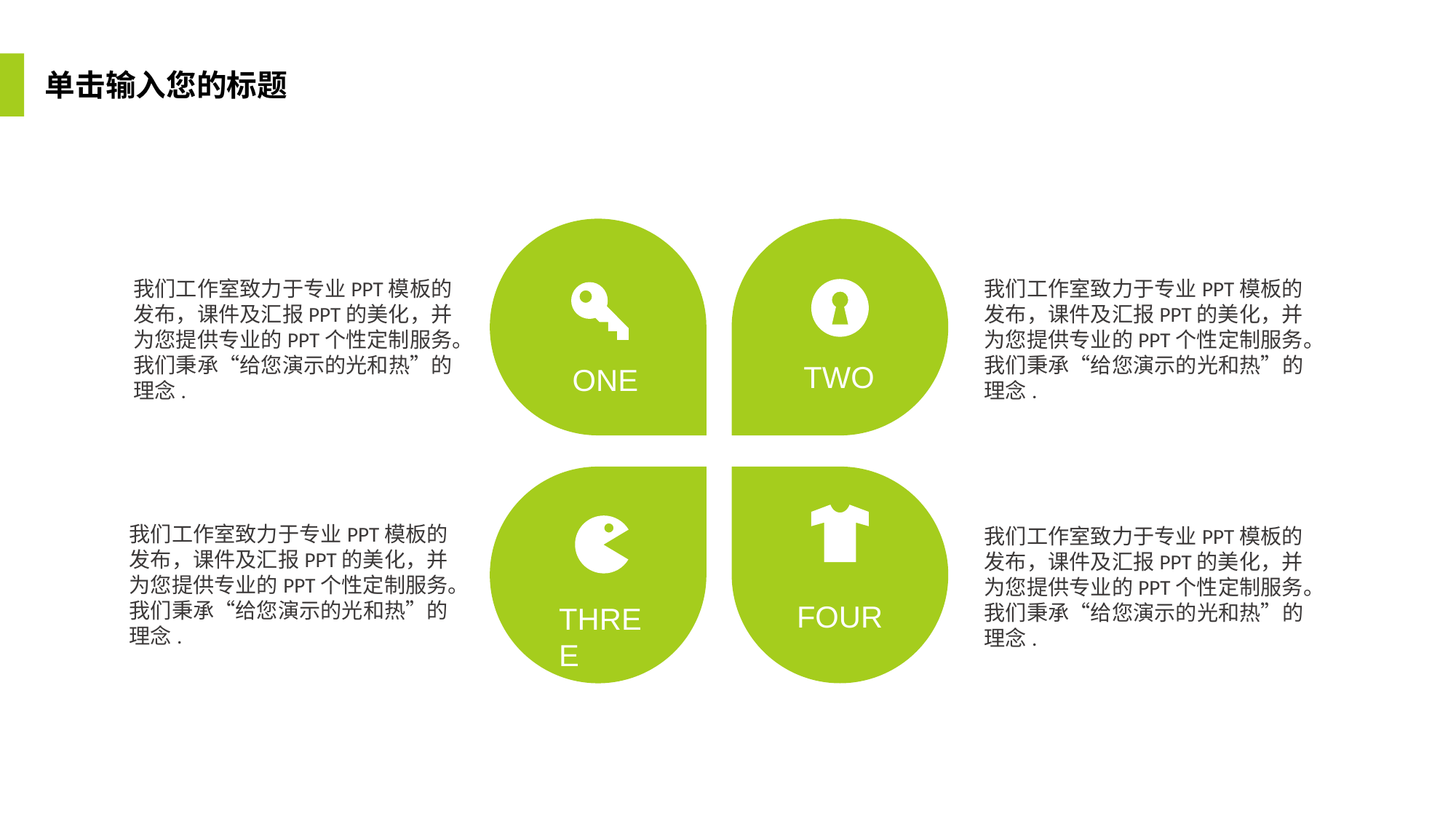

单击输入您的标题

我们工作室致力于专业PPT模板的发布，课件及汇报PPT的美化，并为您提供专业的PPT个性定制服务。我们秉承“给您演示的光和热”的理念.
我们工作室致力于专业PPT模板的发布，课件及汇报PPT的美化，并为您提供专业的PPT个性定制服务。我们秉承“给您演示的光和热”的理念.

TWO
ONE

我们工作室致力于专业PPT模板的发布，课件及汇报PPT的美化，并为您提供专业的PPT个性定制服务。我们秉承“给您演示的光和热”的理念.

我们工作室致力于专业PPT模板的发布，课件及汇报PPT的美化，并为您提供专业的PPT个性定制服务。我们秉承“给您演示的光和热”的理念.
FOUR
THREE